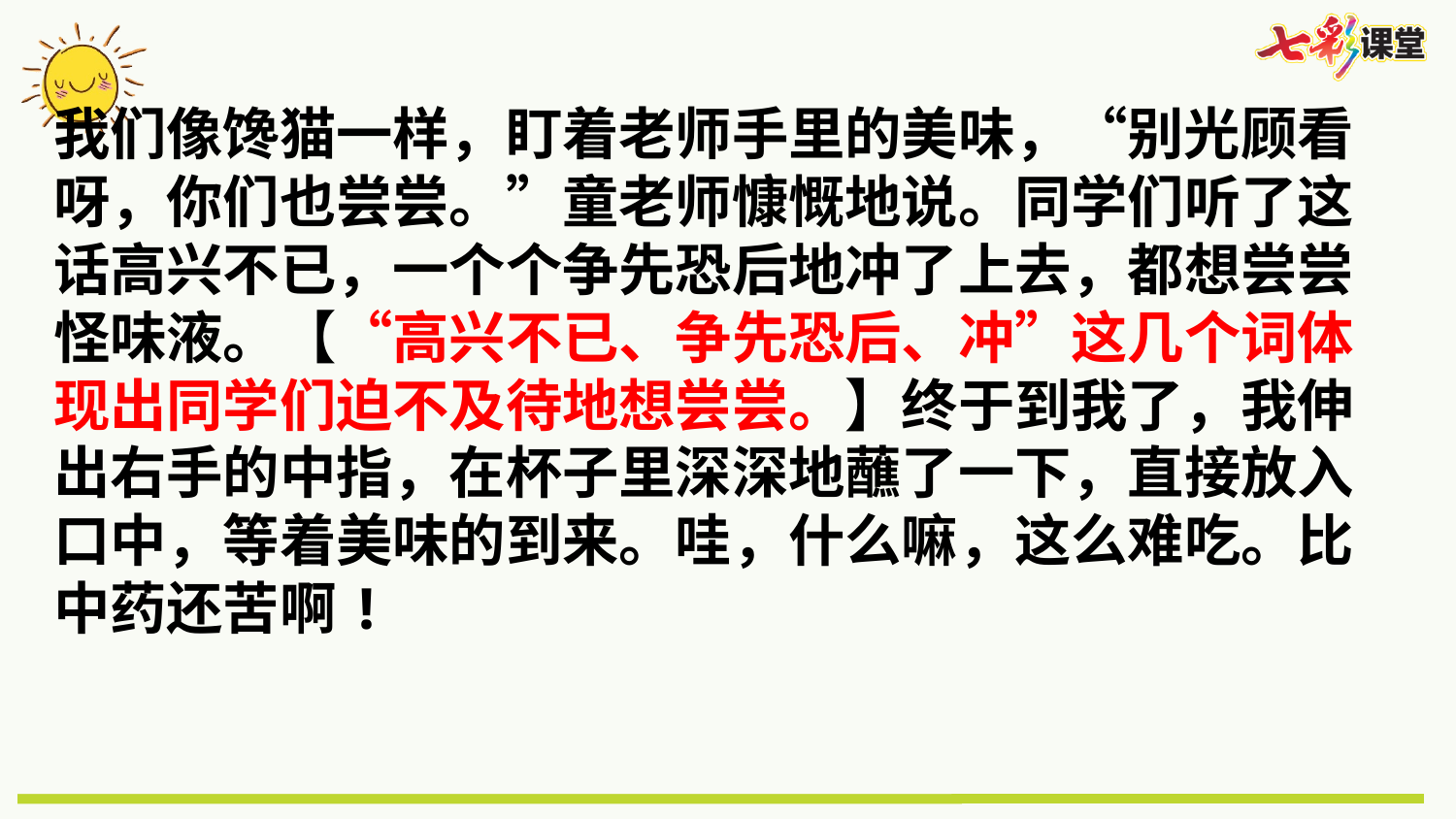

我们像馋猫一样，盯着老师手里的美味，“别光顾看呀，你们也尝尝。”童老师慷慨地说。同学们听了这话高兴不已，一个个争先恐后地冲了上去，都想尝尝怪味液。【“高兴不已、争先恐后、冲”这几个词体现出同学们迫不及待地想尝尝。】终于到我了，我伸出右手的中指，在杯子里深深地蘸了一下，直接放入口中，等着美味的到来。哇，什么嘛，这么难吃。比中药还苦啊!